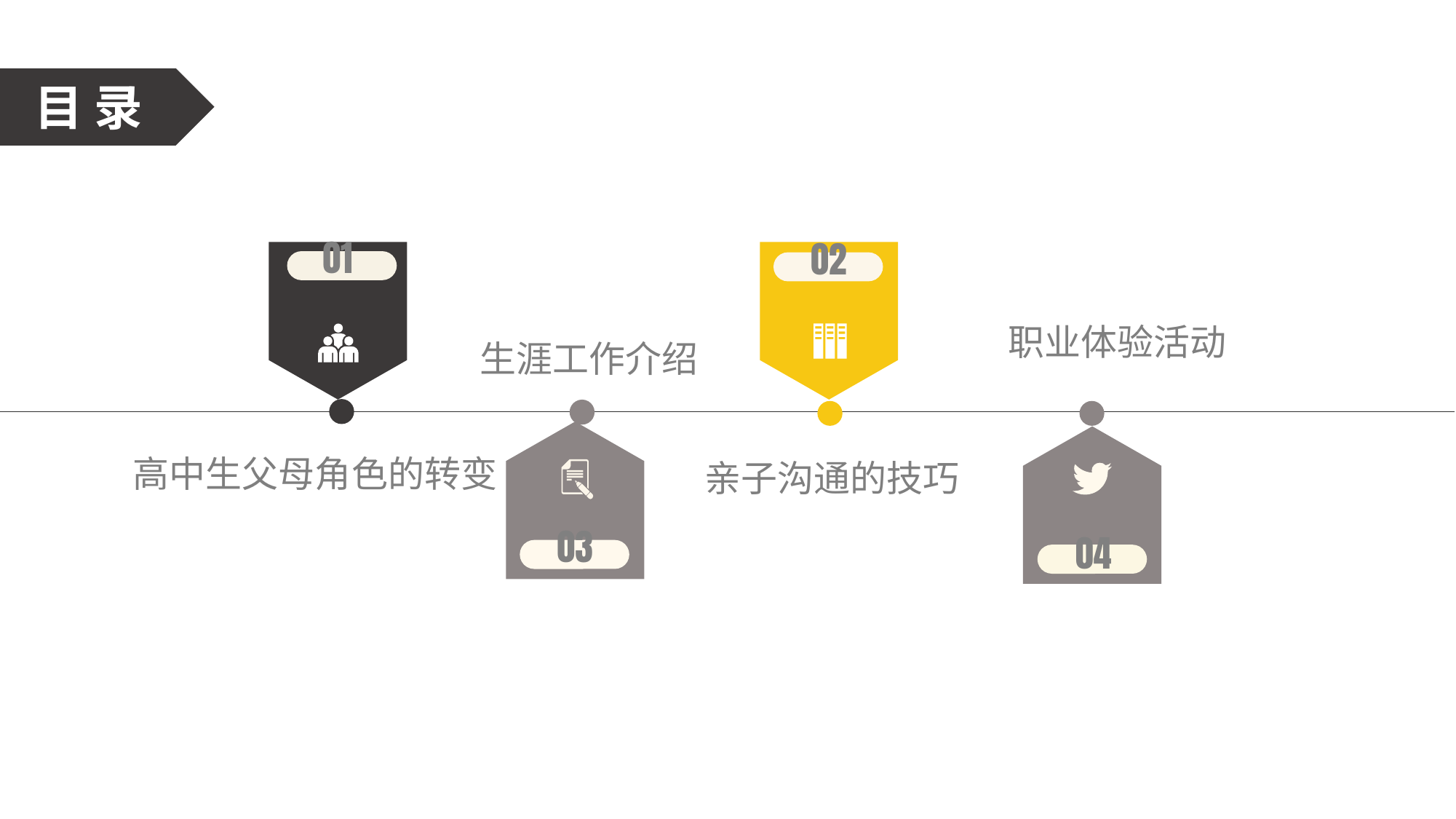

目 录
01

02

职业体验活动
生涯工作介绍

03

04

高中生父母角色的转变
亲子沟通的技巧